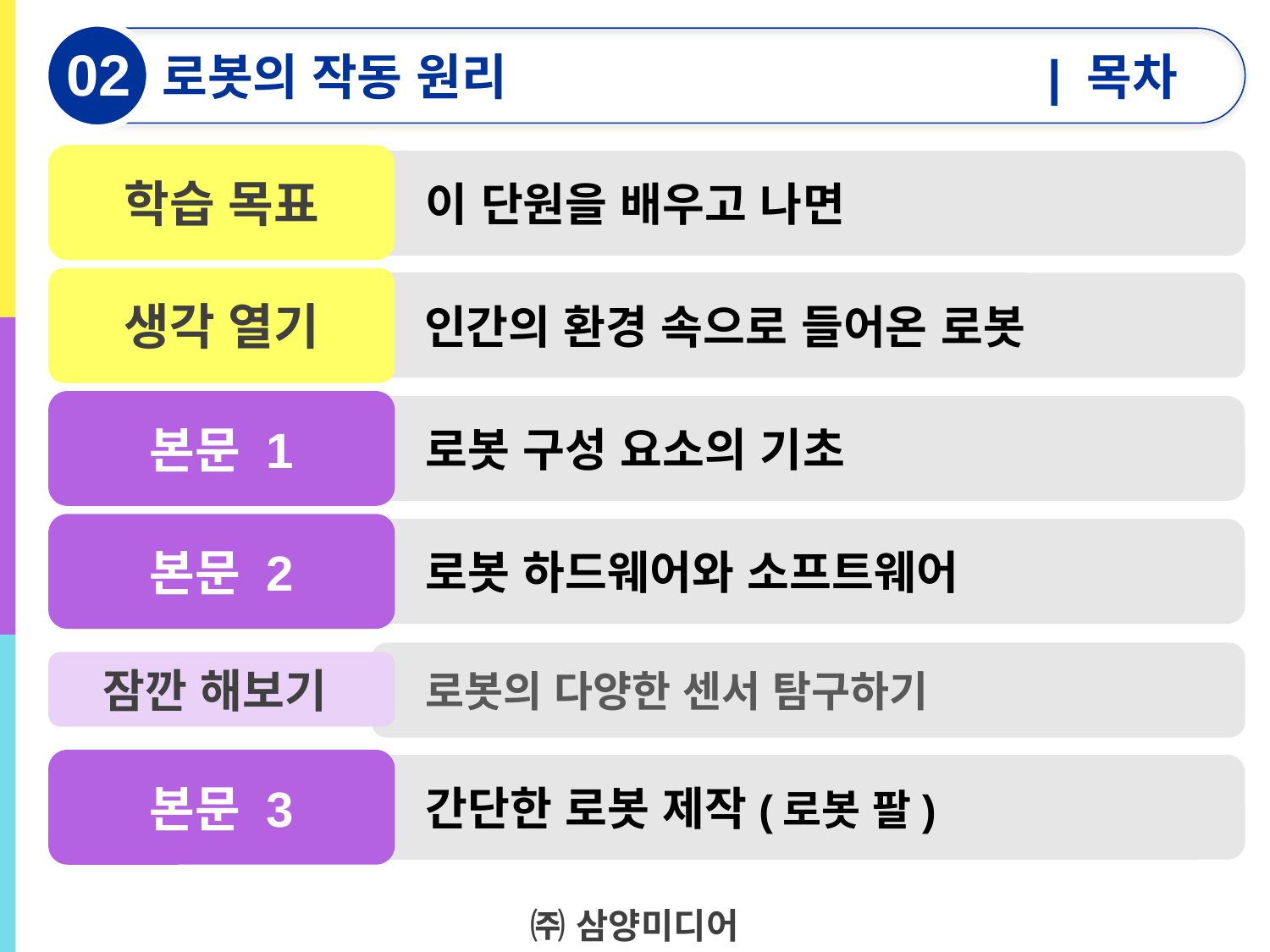

02
로봇의 작동 원리
| 목차
학습 목표
이 단원을 배우고 나면
생각 열기
인간의 환경 속으로 들어온 로봇
본문 1
로봇 구성 요소의 기초
본문 2
로봇 하드웨어와 소프트웨어
잠깐 해보기
로봇의 다양한 센서 탐구하기
본문 3
간단한 로봇 제작(로봇 팔)
㈜ 삼양미디어